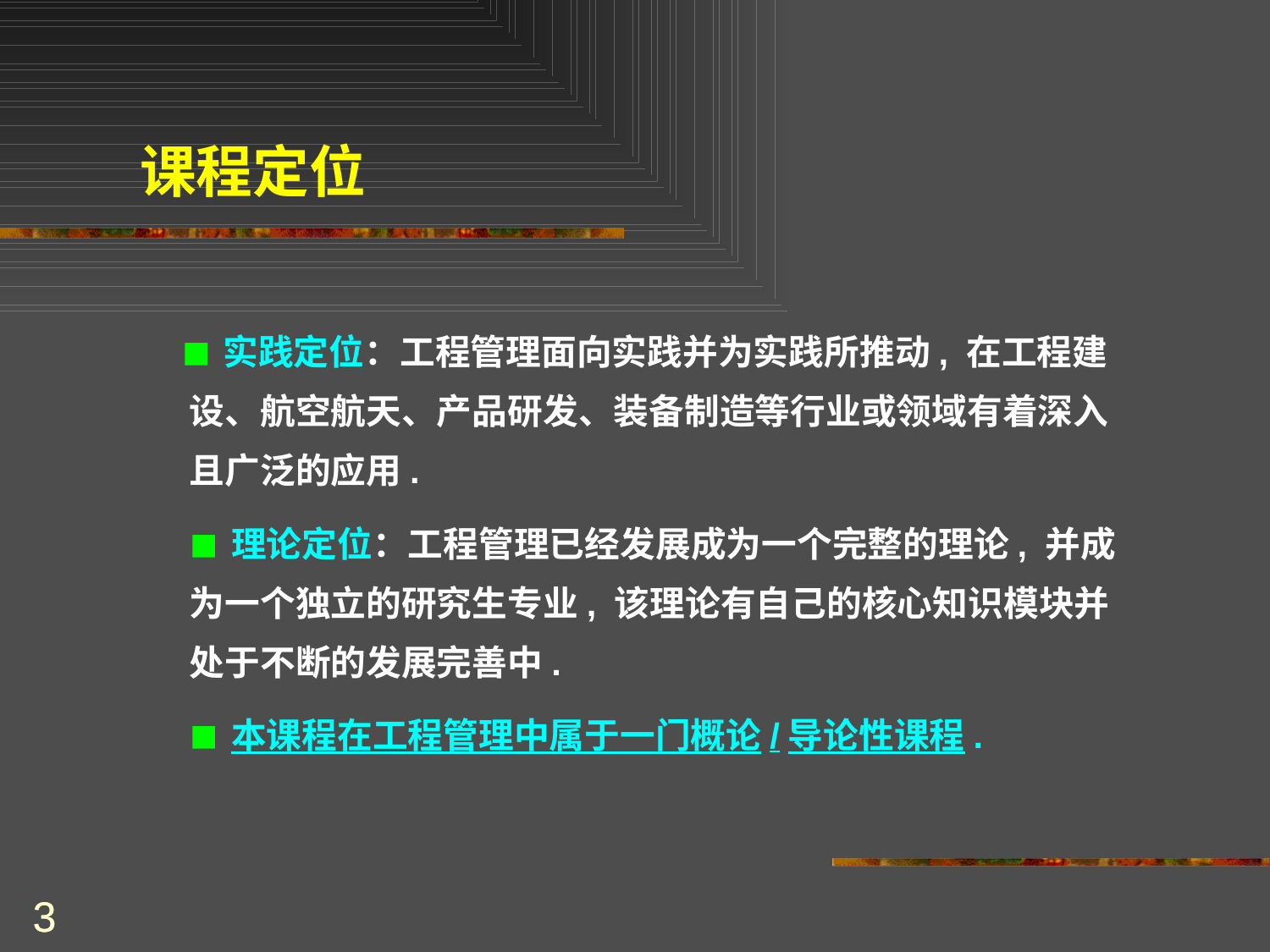

课程定位
     ■ 实践定位：工程管理面向实践并为实践所推动, 在工程建设、航空航天、产品研发、装备制造等行业或领域有着深入且广泛的应用.
      ■ 理论定位：工程管理已经发展成为一个完整的理论, 并成为一个独立的研究生专业, 该理论有自己的核心知识模块并处于不断的发展完善中.
      ■ 本课程在工程管理中属于一门概论/导论性课程.
3
3